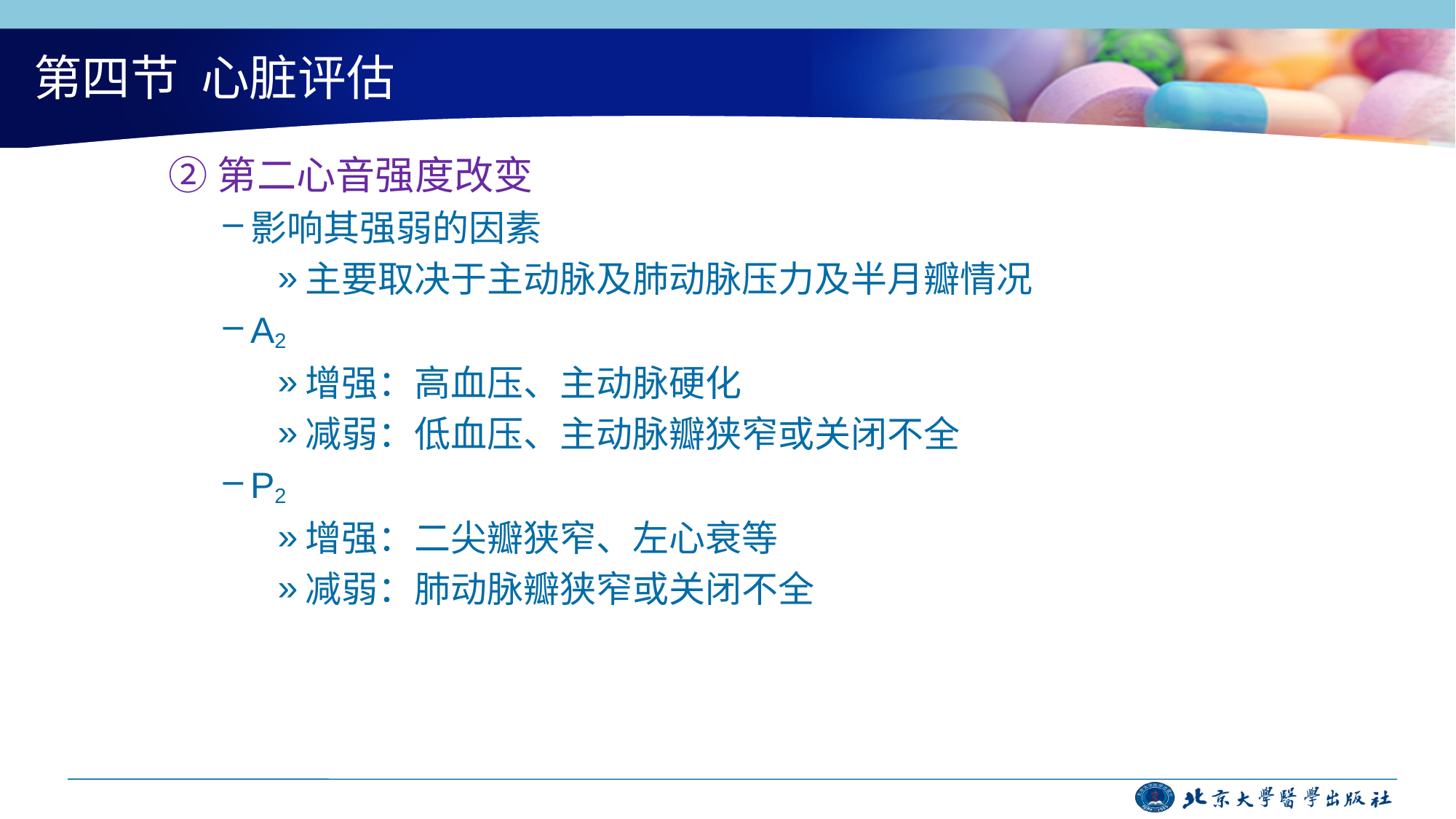

# 第四节  心脏评估
②第二心音强度改变
影响其强弱的因素
主要取决于主动脉及肺动脉压力及半月瓣情况
A2
增强：高血压、主动脉硬化
减弱：低血压、主动脉瓣狭窄或关闭不全
P2
增强：二尖瓣狭窄、左心衰等
减弱：肺动脉瓣狭窄或关闭不全